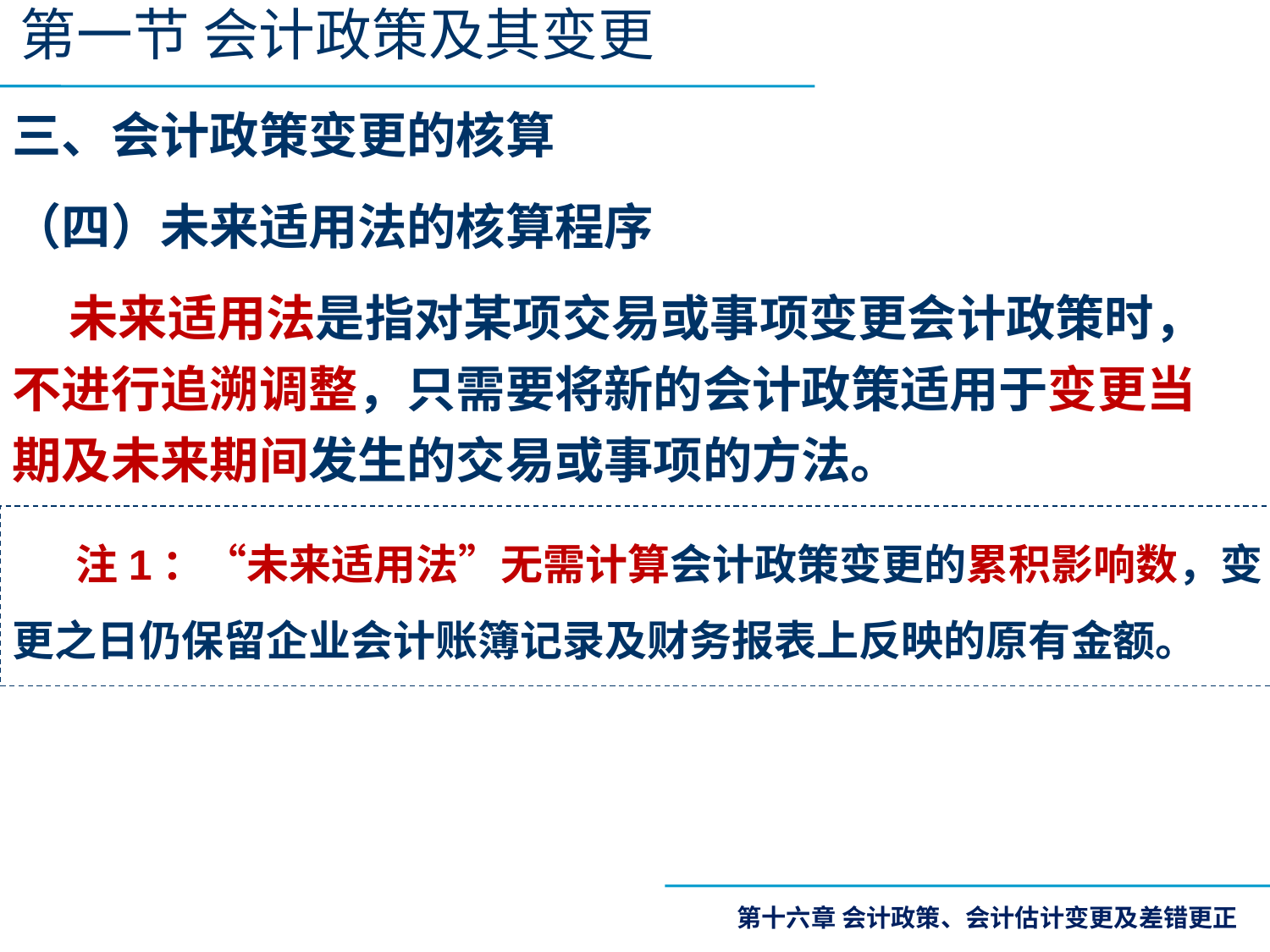

第一节 会计政策及其变更
三、会计政策变更的核算
（四）未来适用法的核算程序
    未来适用法是指对某项交易或事项变更会计政策时，不进行追溯调整，只需要将新的会计政策适用于变更当期及未来期间发生的交易或事项的方法。
注1：“未来适用法”无需计算会计政策变更的累积影响数，变更之日仍保留企业会计账簿记录及财务报表上反映的原有金额。